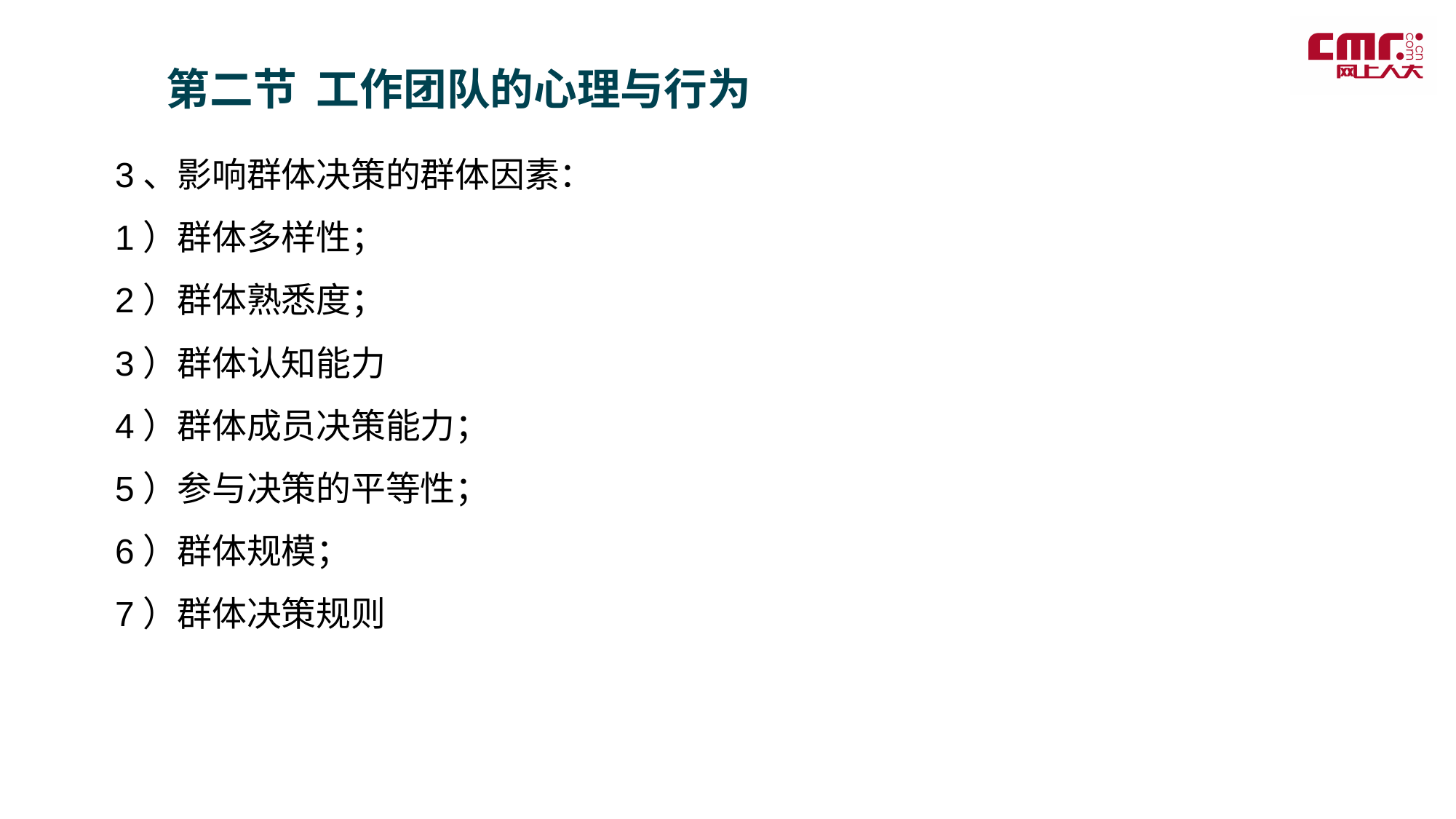

第二节  工作团队的心理与行为
3、影响群体决策的群体因素：
1）群体多样性；
2）群体熟悉度；
3）群体认知能力
4）群体成员决策能力；
5）参与决策的平等性；
6）群体规模；
7）群体决策规则